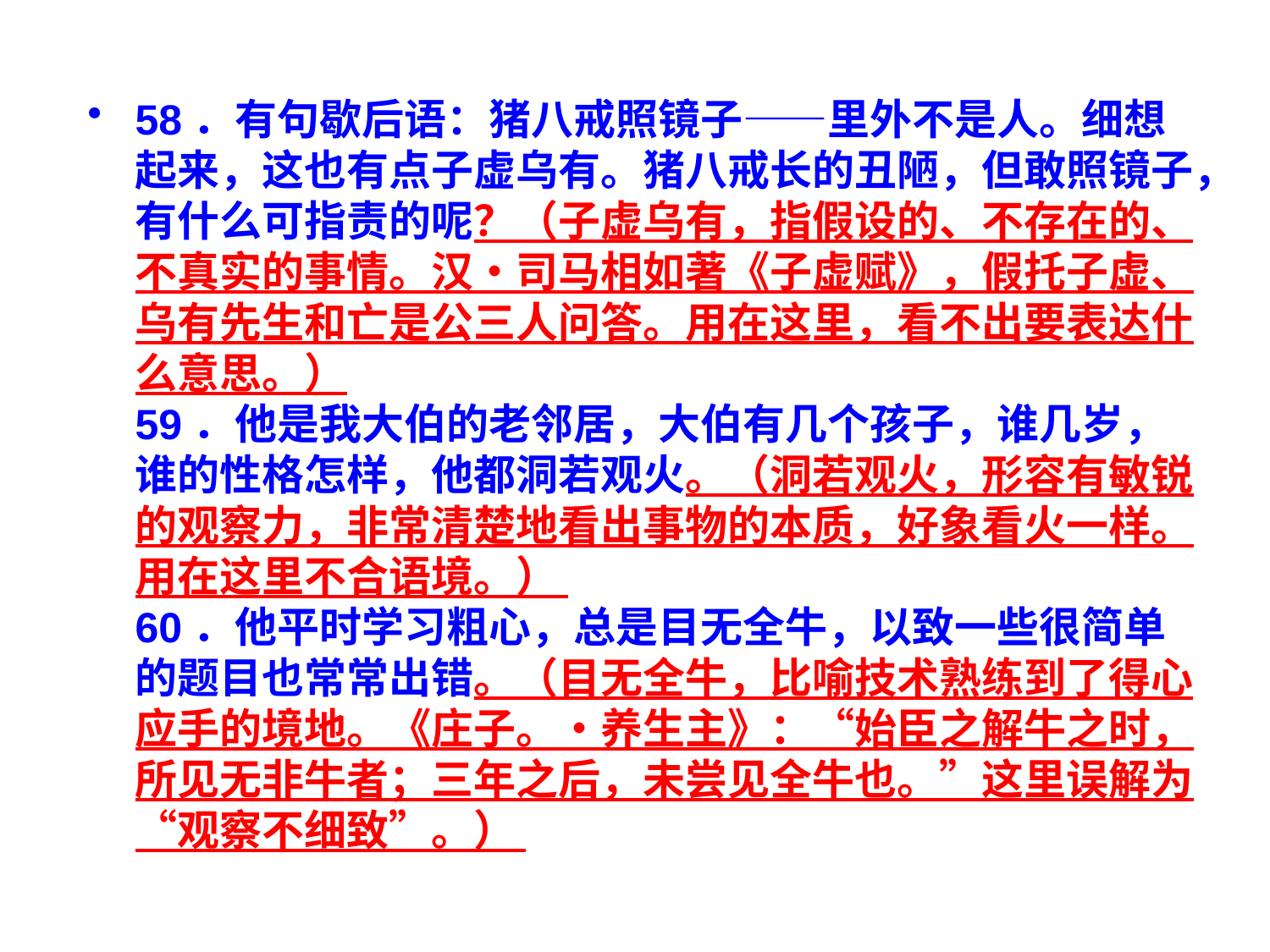

58．有句歇后语：猪八戒照镜子——里外不是人。细想起来，这也有点子虚乌有。猪八戒长的丑陋，但敢照镜子，有什么可指责的呢？（子虚乌有，指假设的、不存在的、不真实的事情。汉•司马相如著《子虚赋》，假托子虚、乌有先生和亡是公三人问答。用在这里，看不出要表达什么意思。）
59．他是我大伯的老邻居，大伯有几个孩子，谁几岁，谁的性格怎样，他都洞若观火。（洞若观火，形容有敏锐的观察力，非常清楚地看出事物的本质，好象看火一样。用在这里不合语境。） 
60．他平时学习粗心，总是目无全牛，以致一些很简单的题目也常常出错。（目无全牛，比喻技术熟练到了得心应手的境地。《庄子。•养生主》：“始臣之解牛之时，所见无非牛者；三年之后，未尝见全牛也。”这里误解为“观察不细致”。）